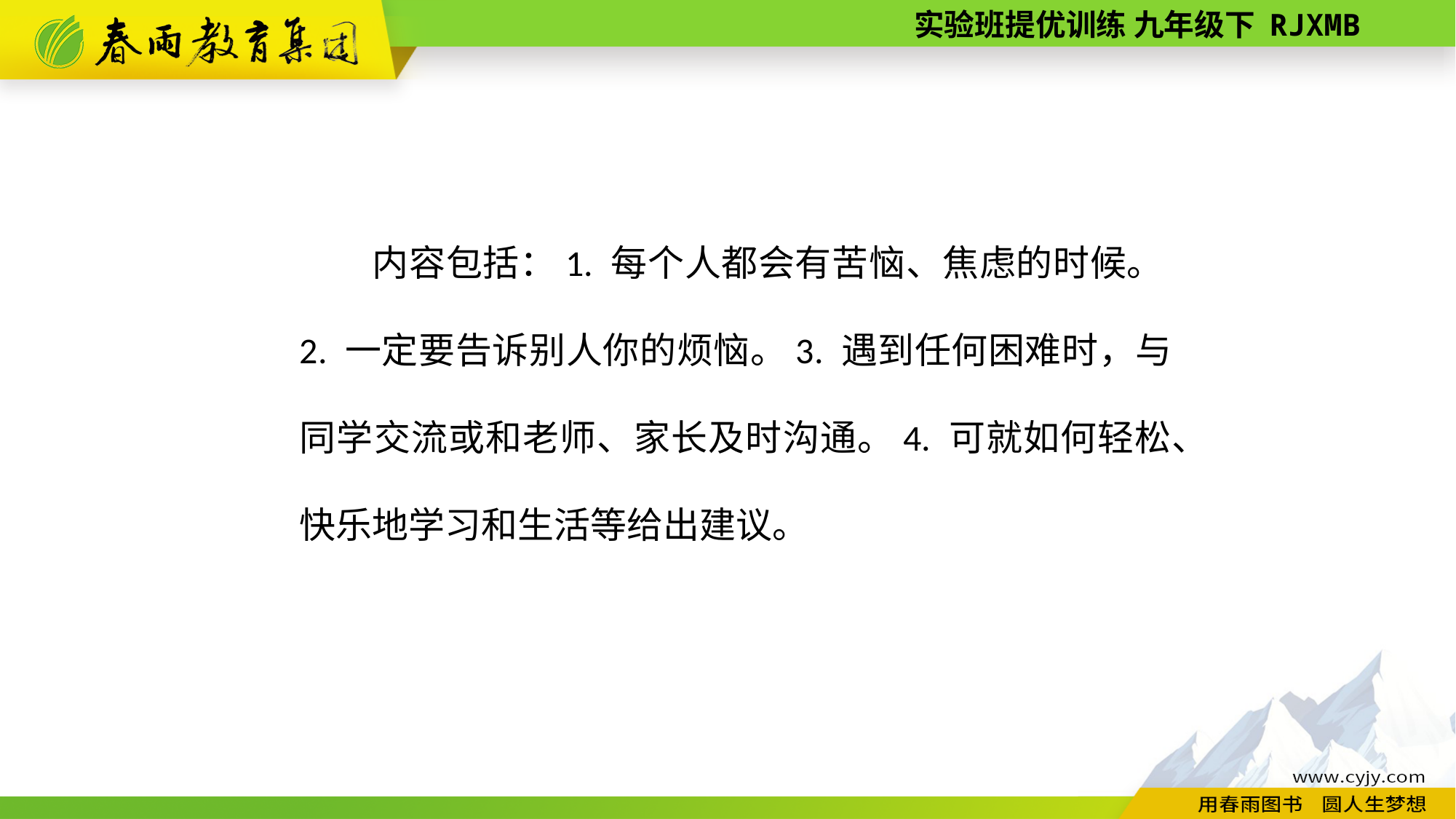

内容包括：1. 每个人都会有苦恼、焦虑的时候。2. 一定要告诉别人你的烦恼。3. 遇到任何困难时，与同学交流或和老师、家长及时沟通。4. 可就如何轻松、快乐地学习和生活等给出建议。